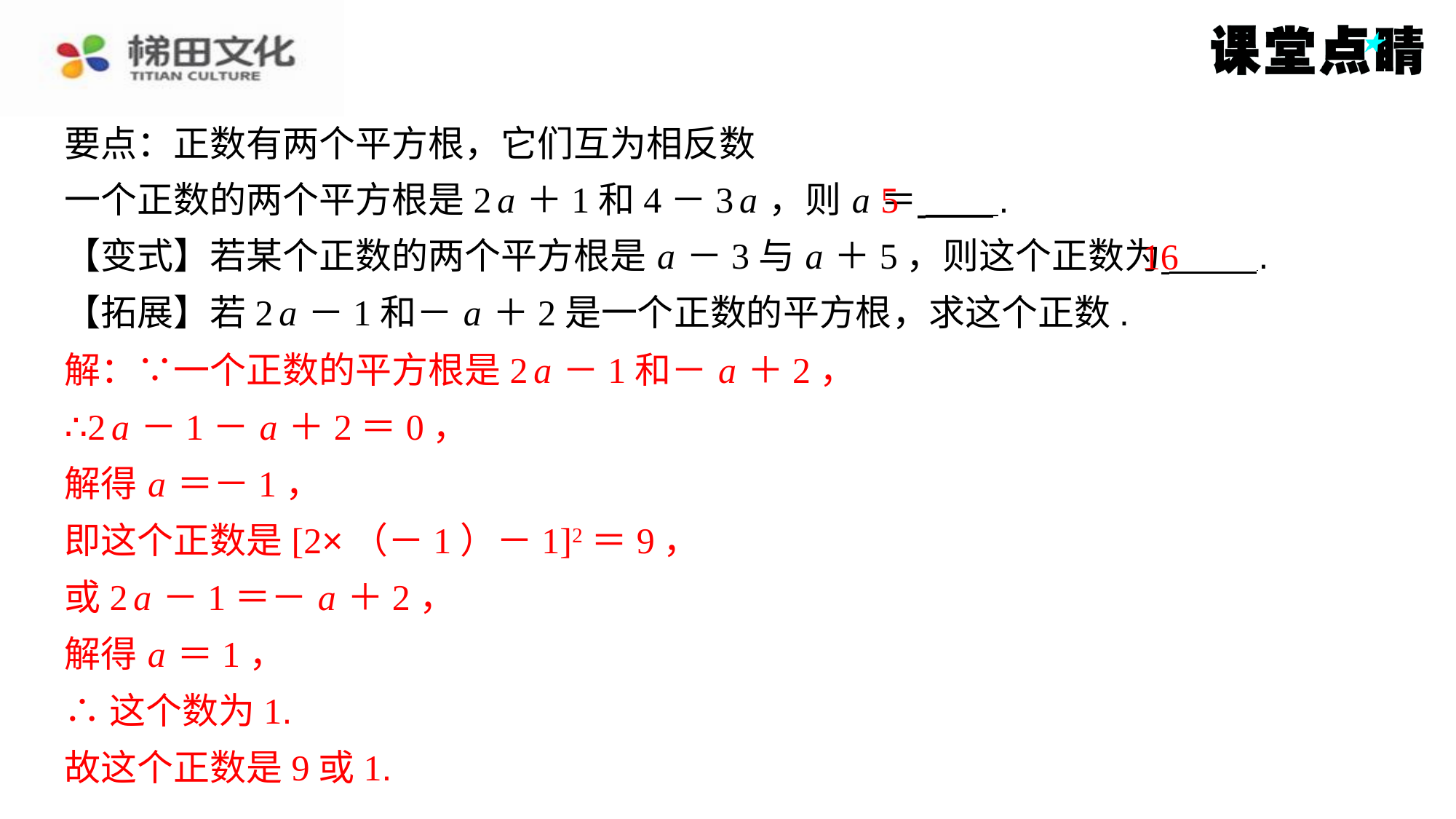

要点：正数有两个平方根，它们互为相反数
一个正数的两个平方根是2 a ＋1和4－3 a ，则 a ＝            ⁠.
【变式】若某个正数的两个平方根是 a －3与 a ＋5，则这个正数为               ⁠.
【拓展】若2 a －1和－ a ＋2是一个正数的平方根，求这个正数.
解：∵一个正数的平方根是2 a －1和－ a ＋2，
∴2 a －1－ a ＋2＝0，
解得 a ＝－1，
即这个正数是[2×（－1）－1]2＝9，
或2 a －1＝－ a ＋2，
解得 a ＝1，
∴这个数为1.
故这个正数是9或1.
5
16
解：∵一个正数的平方根是2 a －1和－ a ＋2，
∴2 a －1－ a ＋2＝0，
解得 a ＝－1，
即这个正数是[2×（－1）－1]2＝9，
或2 a －1＝－ a ＋2，
解得 a ＝1，
∴这个数为1.
故这个正数是9或1.